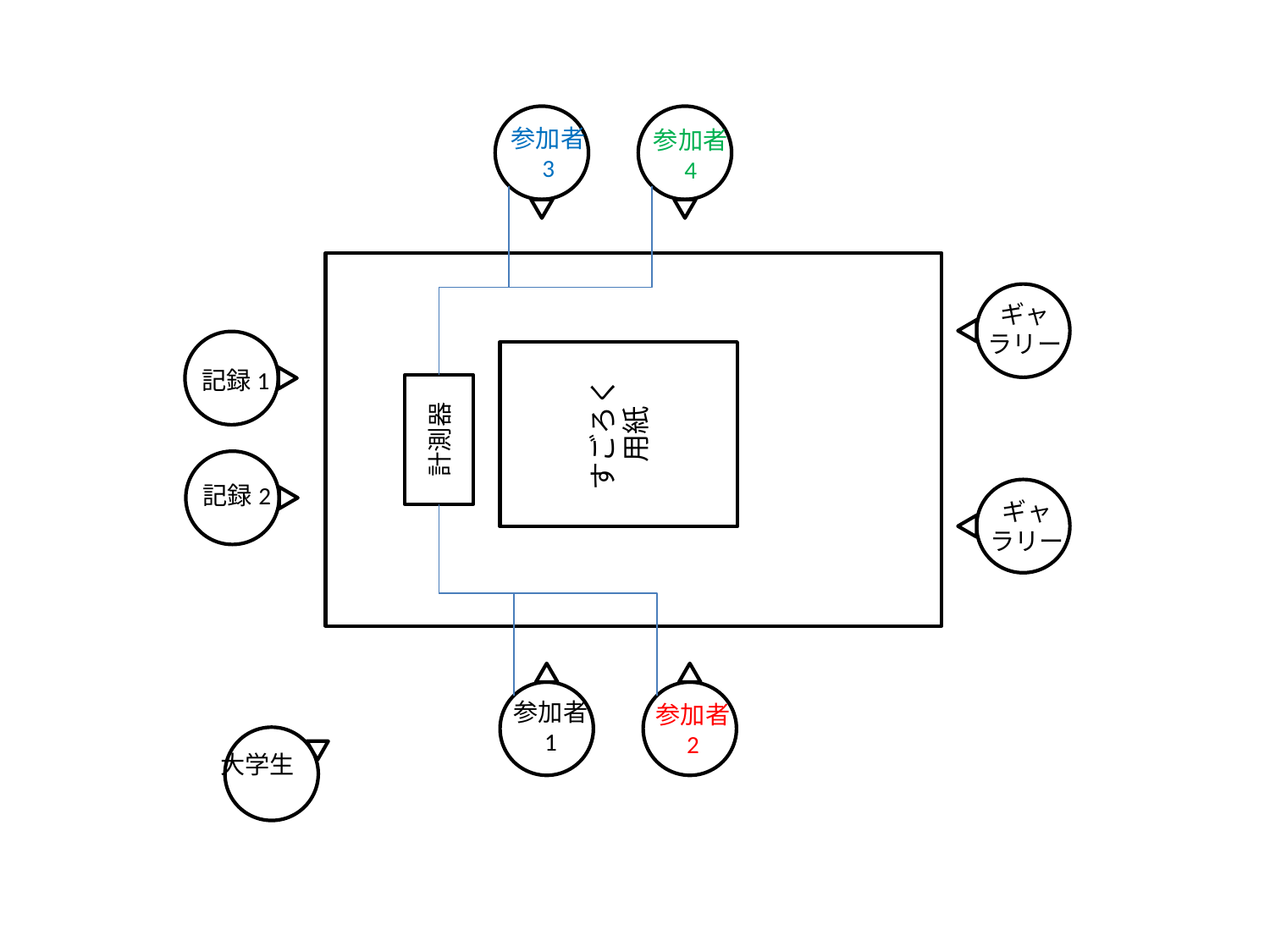

参加者
3
参加者
4

ギャ
ラリー
すごろく
用紙

記録1
計測器

記録2
ギャ
ラリー

参加者
1
参加者
2

大学生